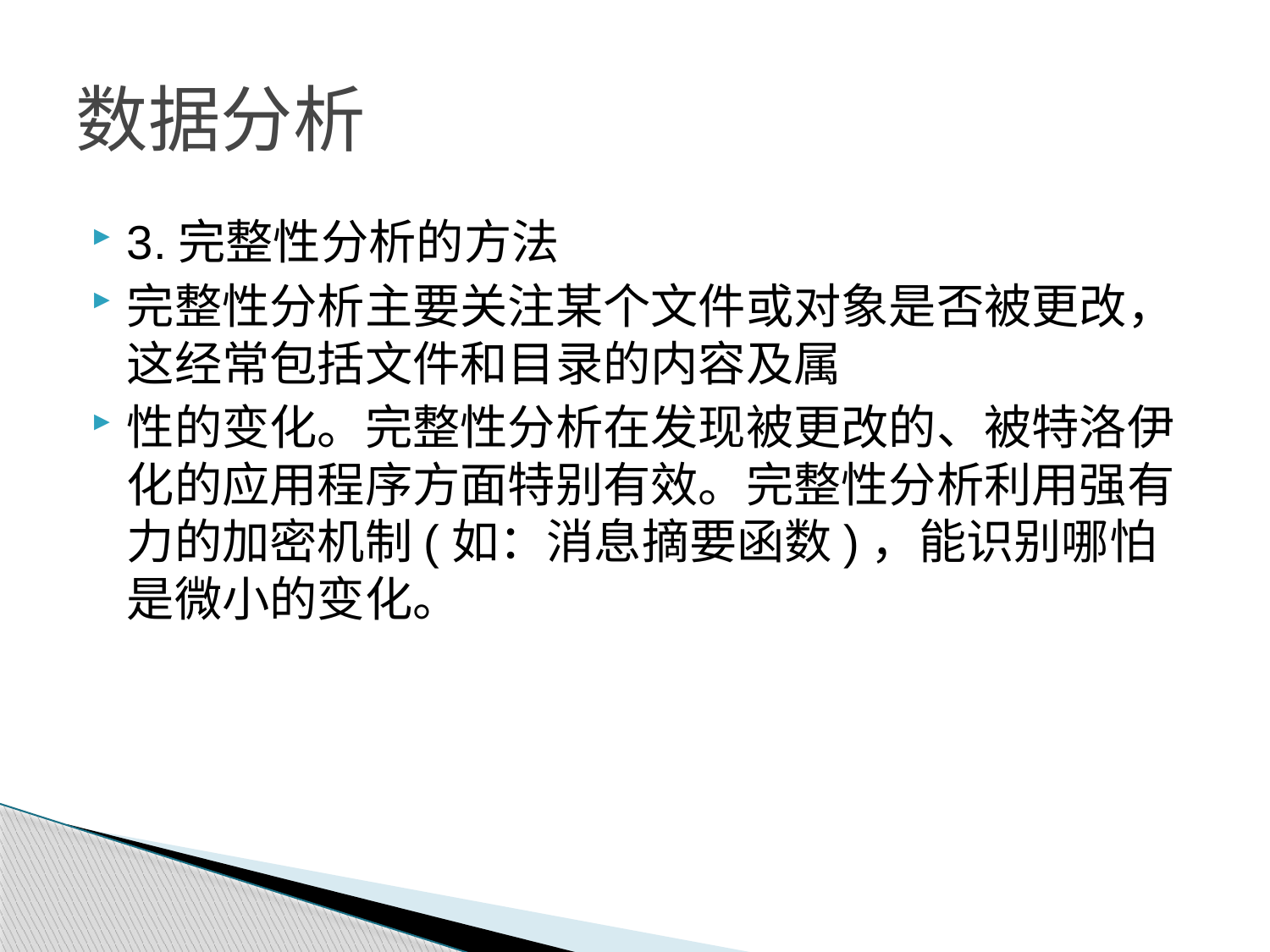

# 数据分析
3.完整性分析的方法
完整性分析主要关注某个文件或对象是否被更改，这经常包括文件和目录的内容及属
性的变化。完整性分析在发现被更改的、被特洛伊化的应用程序方面特别有效。完整性分析利用强有力的加密机制(如：消息摘要函数)，能识别哪怕是微小的变化。